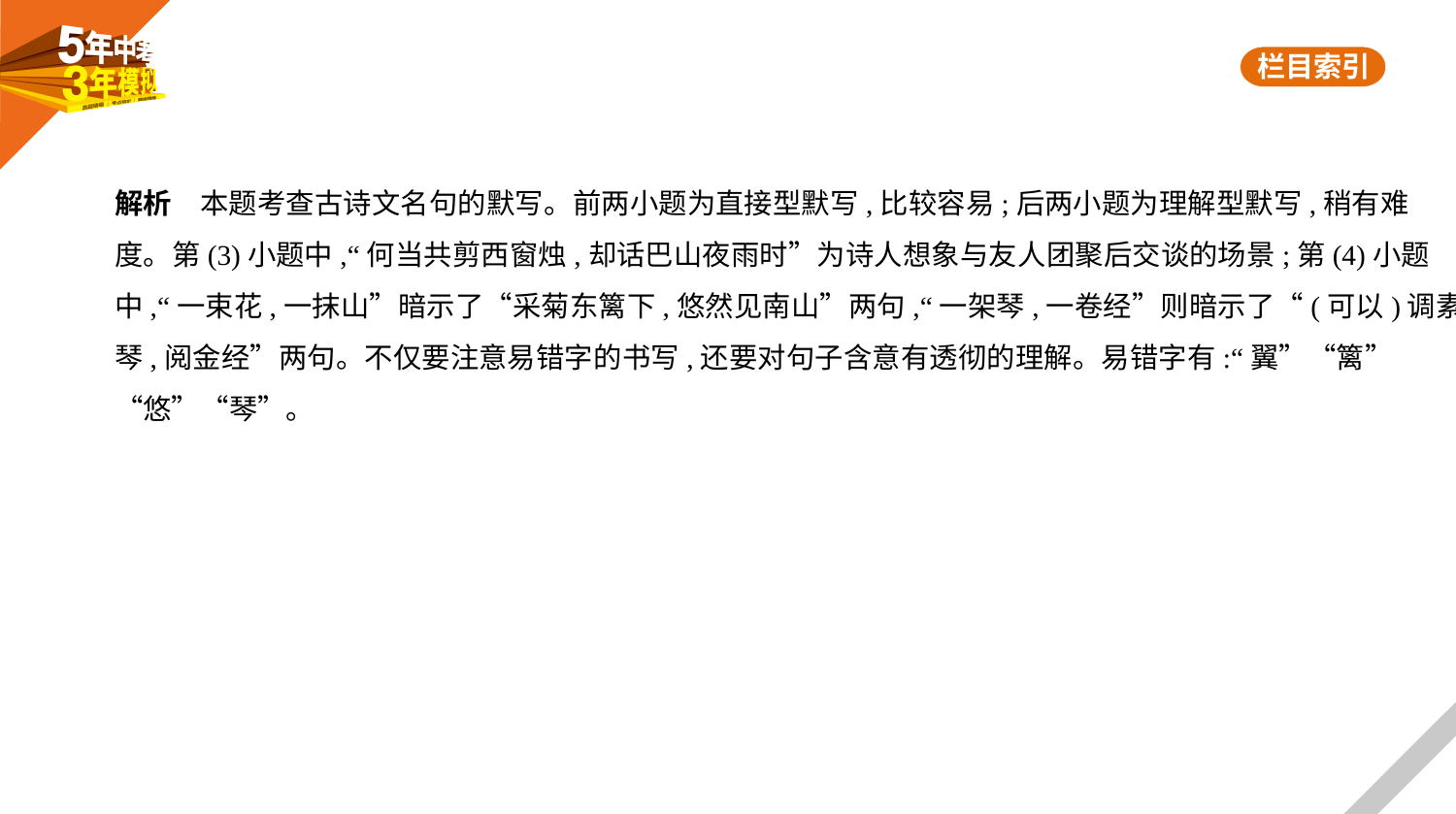

解析　本题考查古诗文名句的默写。前两小题为直接型默写,比较容易;后两小题为理解型默写,稍有难
度。第(3)小题中,“何当共剪西窗烛,却话巴山夜雨时”为诗人想象与友人团聚后交谈的场景;第(4)小题
中,“一束花,一抹山”暗示了“采菊东篱下,悠然见南山”两句,“一架琴,一卷经”则暗示了“(可以)调素
琴,阅金经”两句。不仅要注意易错字的书写,还要对句子含意有透彻的理解。易错字有:“翼”“篱”
“悠”“琴”。